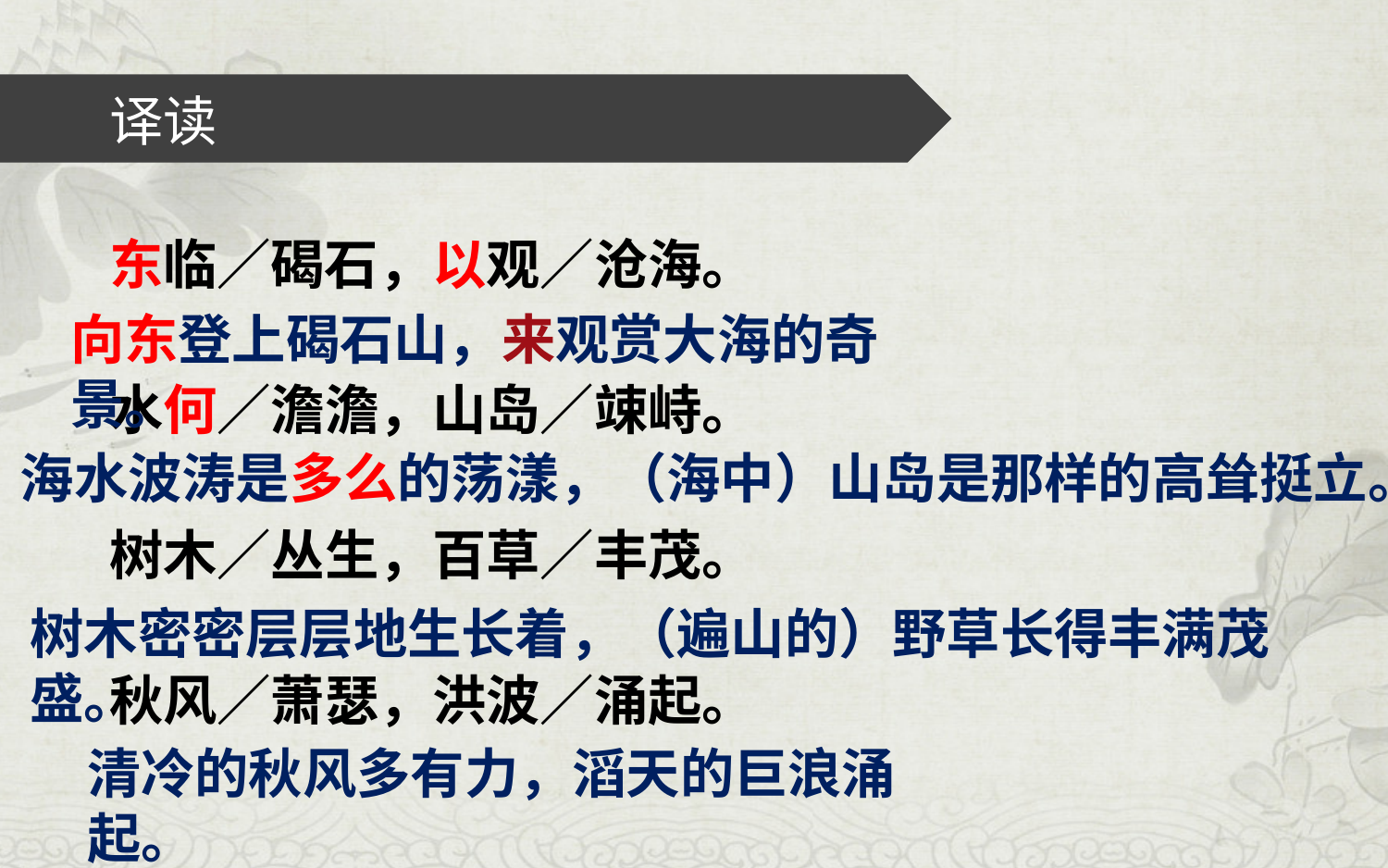

# 译读
东临／碣石，以观／沧海。

水何／澹澹，山岛／竦峙。

树木／丛生，百草／丰茂。

秋风／萧瑟，洪波／涌起。

向东登上碣石山，来观赏大海的奇景。
海水波涛是多么的荡漾，（海中）山岛是那样的高耸挺立。
树木密密层层地生长着，（遍山的）野草长得丰满茂盛。
清冷的秋风多有力，滔天的巨浪涌起。